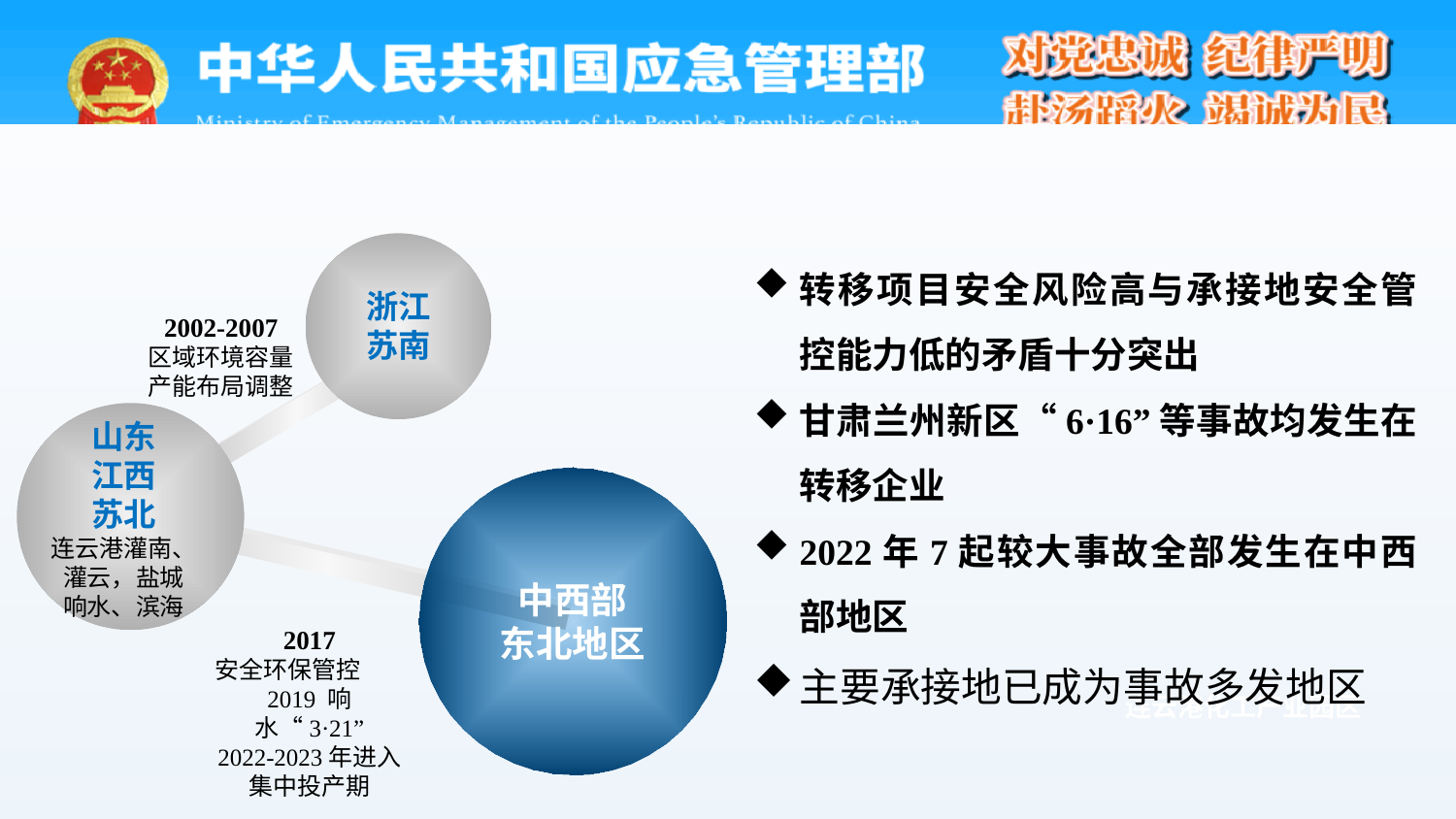

转移项目安全风险高与承接地安全管控能力低的矛盾十分突出
甘肃兰州新区“6·16”等事故均发生在转移企业
2022年7起较大事故全部发生在中西部地区
主要承接地已成为事故多发地区
浙江
苏南
2002-2007
区域环境容量
产能布局调整

山东
江西
苏北
连云港灌南、灌云，盐城
响水、滨海

中西部
东北地区
2017
安全环保管控
2019 响水“3·21”
2022-2023年进入
集中投产期
连云港化工产业园区
40